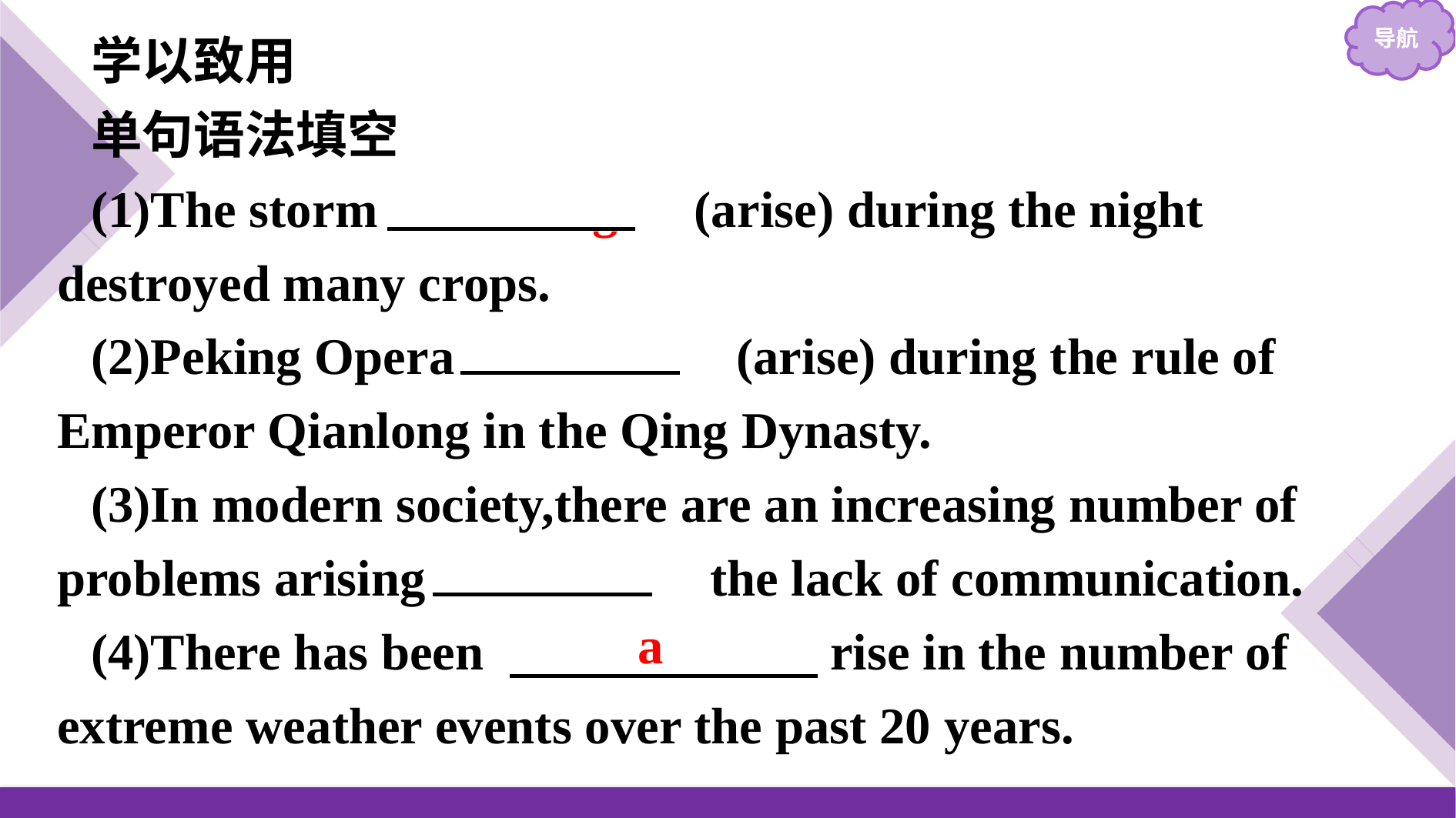

学以致用
单句语法填空
(1)The storm 　arising　(arise) during the night destroyed many crops.
(2)Peking Opera 　arose　(arise) during the rule of Emperor Qianlong in the Qing Dynasty.
(3)In modern society,there are an increasing number of problems arising 　from　 the lack of communication.
(4)There has been 　　　　　　rise in the number of extreme weather events over the past 20 years.

a